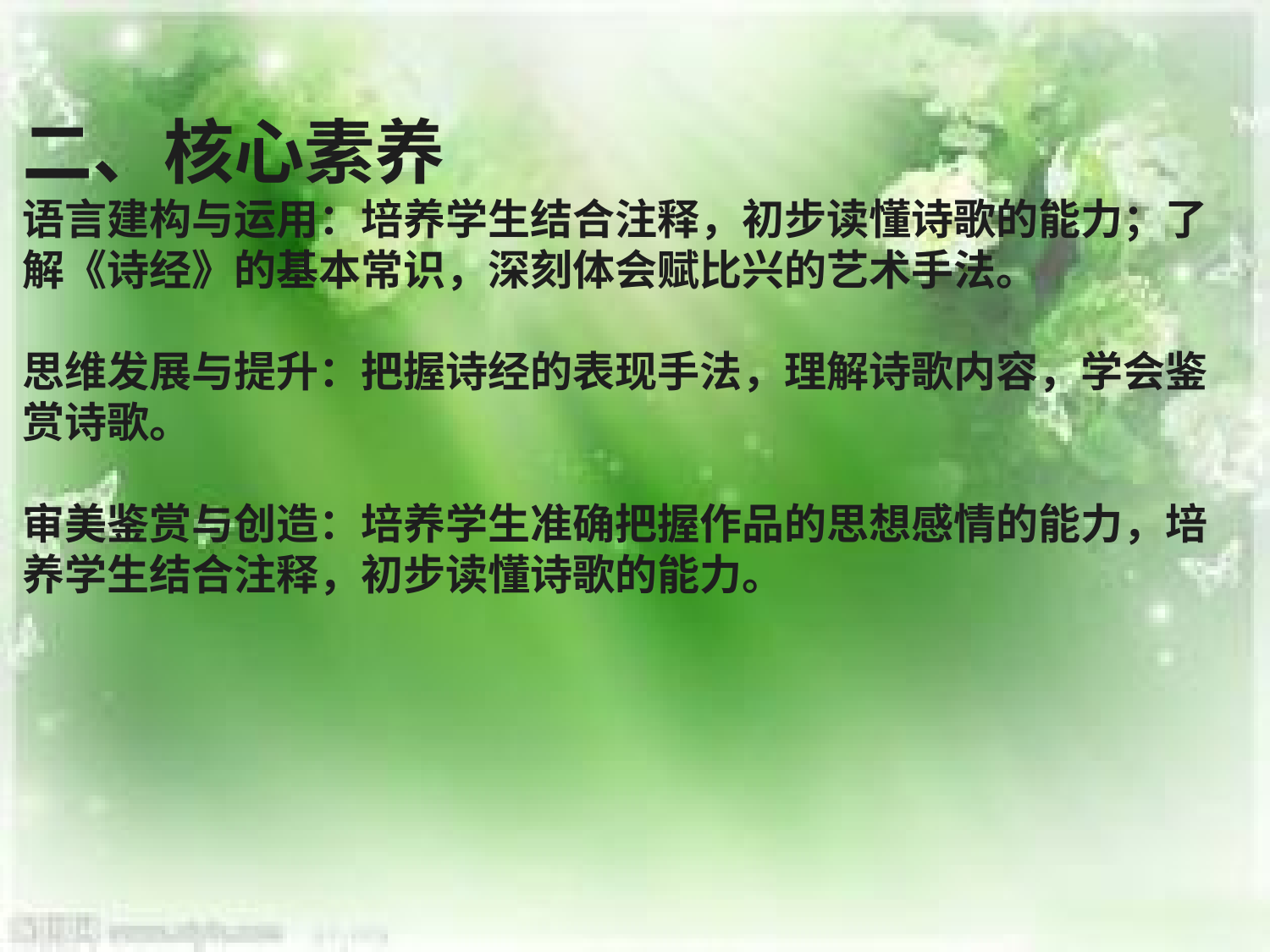

二、核心素养
语言建构与运用：培养学生结合注释，初步读懂诗歌的能力；了解《诗经》的基本常识，深刻体会赋比兴的艺术手法。

思维发展与提升：把握诗经的表现手法，理解诗歌内容，学会鉴赏诗歌。

审美鉴赏与创造：培养学生准确把握作品的思想感情的能力，培养学生结合注释，初步读懂诗歌的能力。